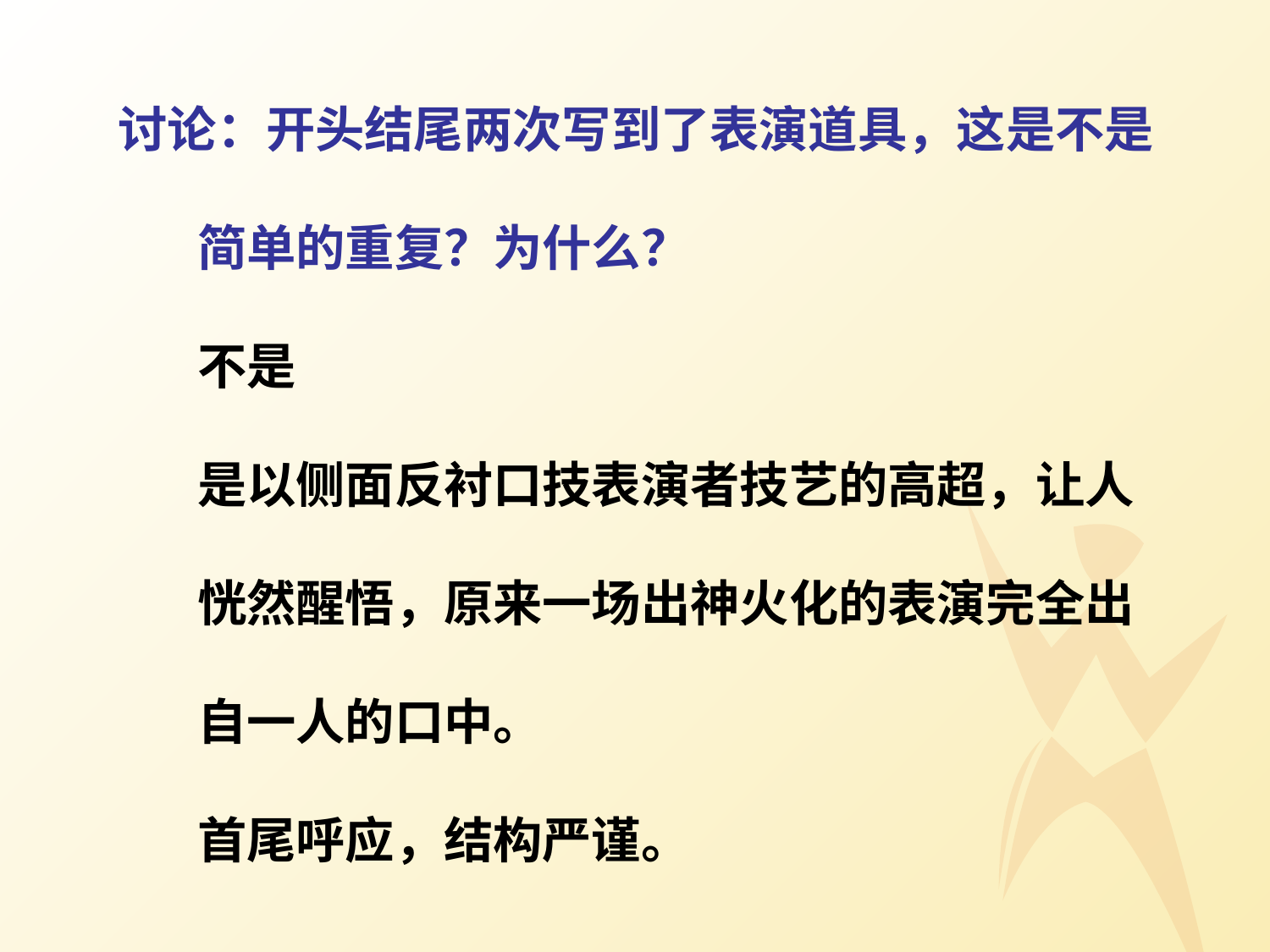

讨论：开头结尾两次写到了表演道具，这是不是
      简单的重复？为什么？
      不是
      是以侧面反衬口技表演者技艺的高超，让人
      恍然醒悟，原来一场出神火化的表演完全出
      自一人的口中。
      首尾呼应，结构严谨。